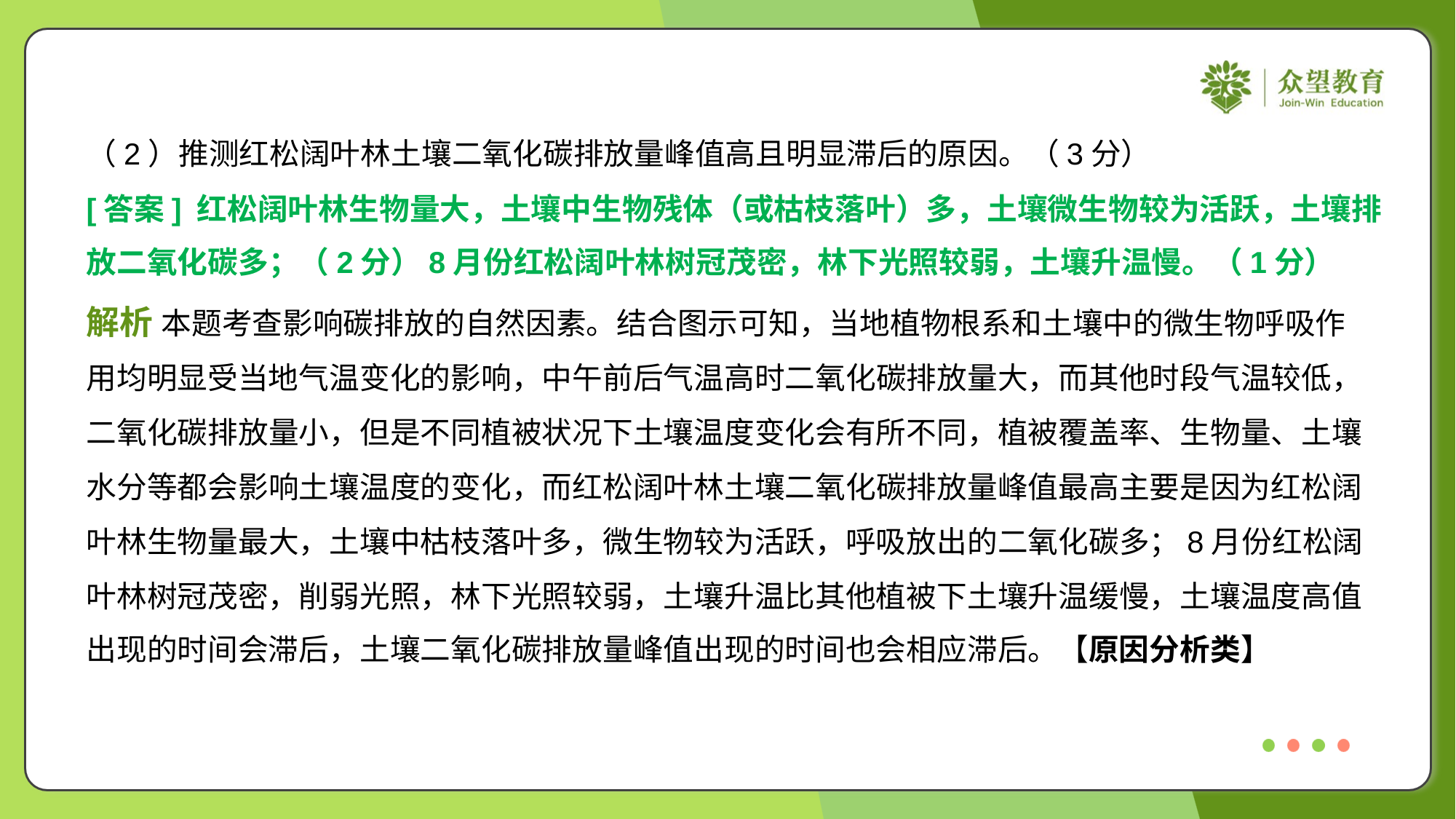

（2）推测红松阔叶林土壤二氧化碳排放量峰值高且明显滞后的原因。（3分）
[答案] 红松阔叶林生物量大，土壤中生物残体（或枯枝落叶）多，土壤微生物较为活跃，土壤排
放二氧化碳多；（2分）8月份红松阔叶林树冠茂密，林下光照较弱，土壤升温慢。（1分）
解析 本题考查影响碳排放的自然因素。结合图示可知，当地植物根系和土壤中的微生物呼吸作
用均明显受当地气温变化的影响，中午前后气温高时二氧化碳排放量大，而其他时段气温较低，
二氧化碳排放量小，但是不同植被状况下土壤温度变化会有所不同，植被覆盖率、生物量、土壤
水分等都会影响土壤温度的变化，而红松阔叶林土壤二氧化碳排放量峰值最高主要是因为红松阔
叶林生物量最大，土壤中枯枝落叶多，微生物较为活跃，呼吸放出的二氧化碳多；8月份红松阔
叶林树冠茂密，削弱光照，林下光照较弱，土壤升温比其他植被下土壤升温缓慢，土壤温度高值
出现的时间会滞后，土壤二氧化碳排放量峰值出现的时间也会相应滞后。【原因分析类】